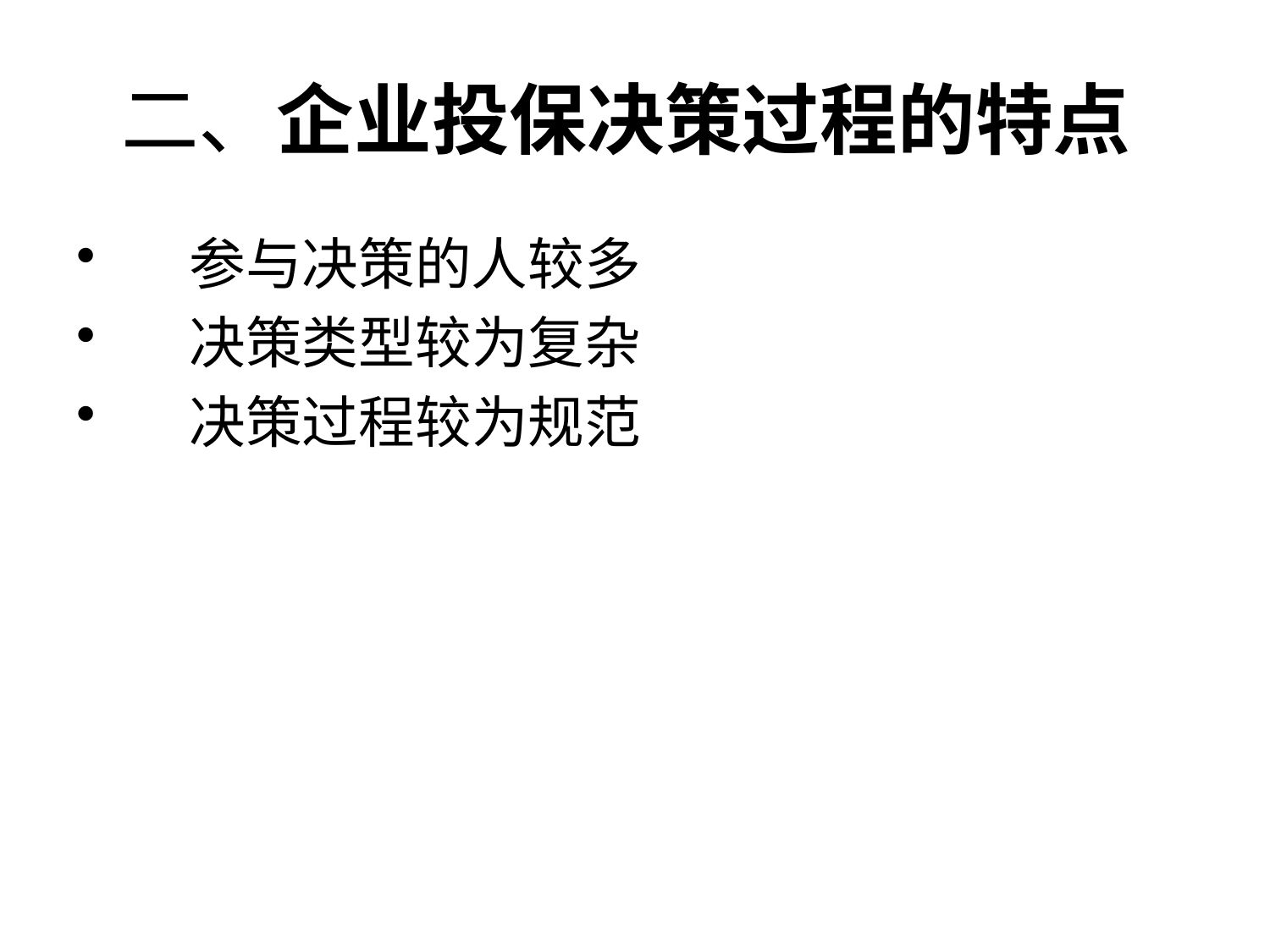

# 二、企业投保决策过程的特点
参与决策的人较多
决策类型较为复杂
决策过程较为规范